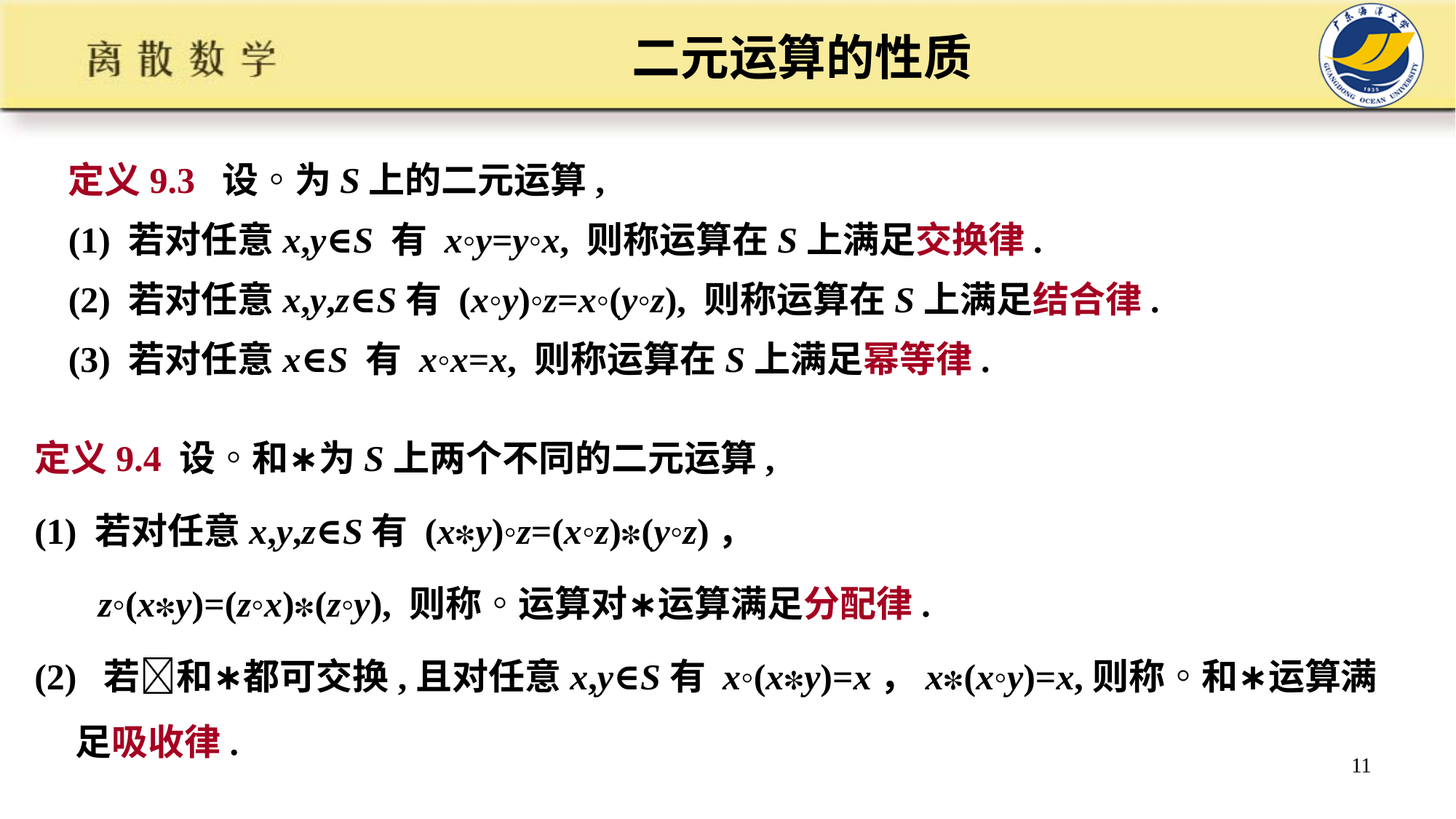

# 二元运算的性质
定义9.3  设◦为S上的二元运算,
(1) 若对任意x,y∈S 有 x◦y=y◦x, 则称运算在S上满足交换律.
(2) 若对任意x,y,z∈S有 (x◦y)◦z=x◦(y◦z), 则称运算在S上满足结合律.
(3) 若对任意x∈S 有 x◦x=x, 则称运算在S上满足幂等律.
定义9.4 设◦和∗为S上两个不同的二元运算,
(1) 若对任意x,y,z∈S有 (x∗y)◦z=(x◦z)∗(y◦z)，
       z◦(x∗y)=(z◦x)∗(z◦y), 则称◦运算对∗运算满足分配律.
(2)  若°和∗都可交换,且对任意x,y∈S有 x◦(x∗y)=x，x∗(x◦y)=x,则称◦和∗运算满足吸收律.
11